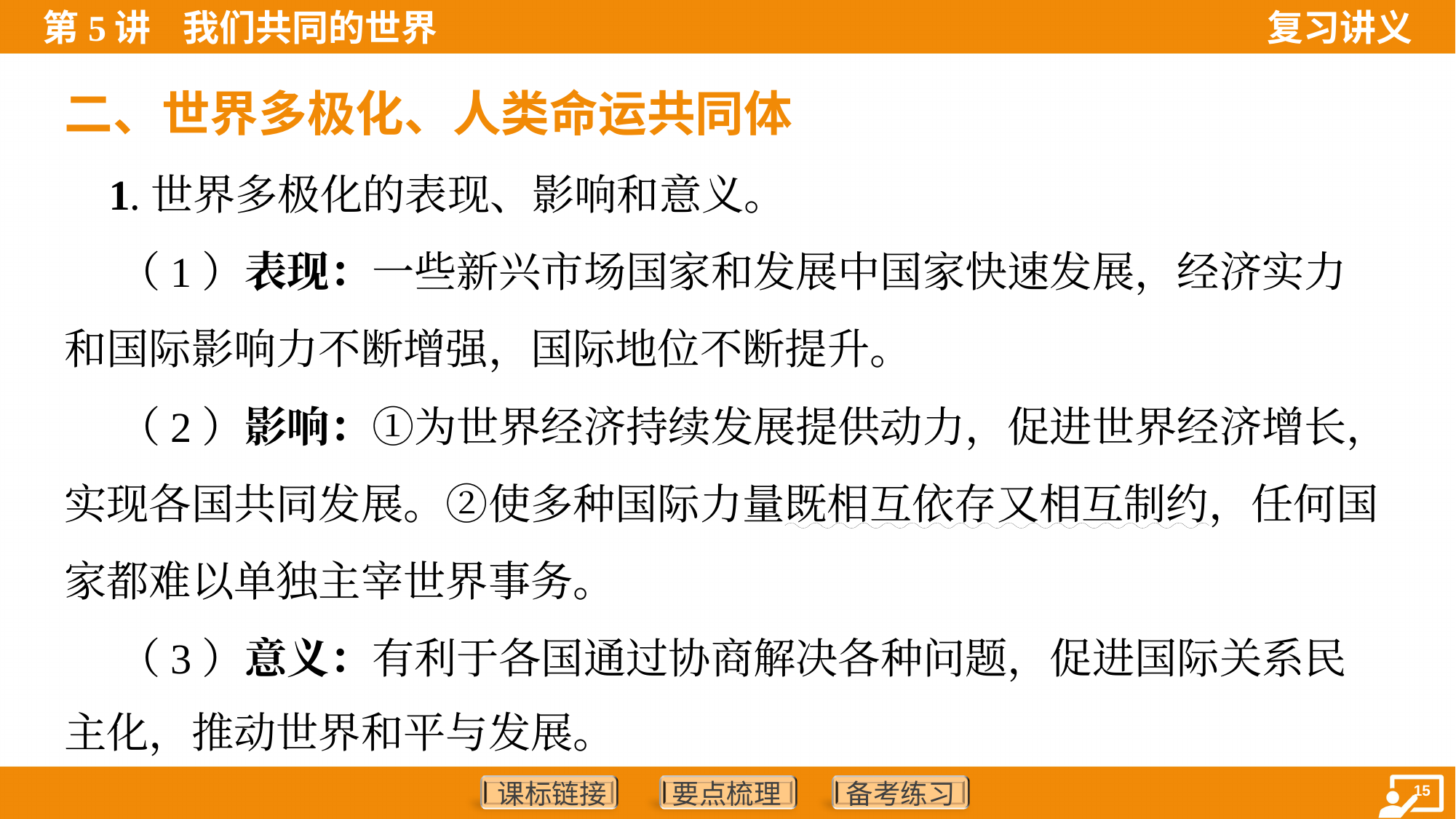

二、世界多极化、人类命运共同体
    1.世界多极化的表现、影响和意义。
    （1）表现：一些新兴市场国家和发展中国家快速发展，经济实力
和国际影响力不断增强，国际地位不断提升。
    （2）影响：①为世界经济持续发展提供动力，促进世界经济增长，
实现各国共同发展。②使多种国际力量既相互依存又相互制约，任何国
家都难以单独主宰世界事务。
    （3）意义：有利于各国通过协商解决各种问题，促进国际关系民
主化，推动世界和平与发展。